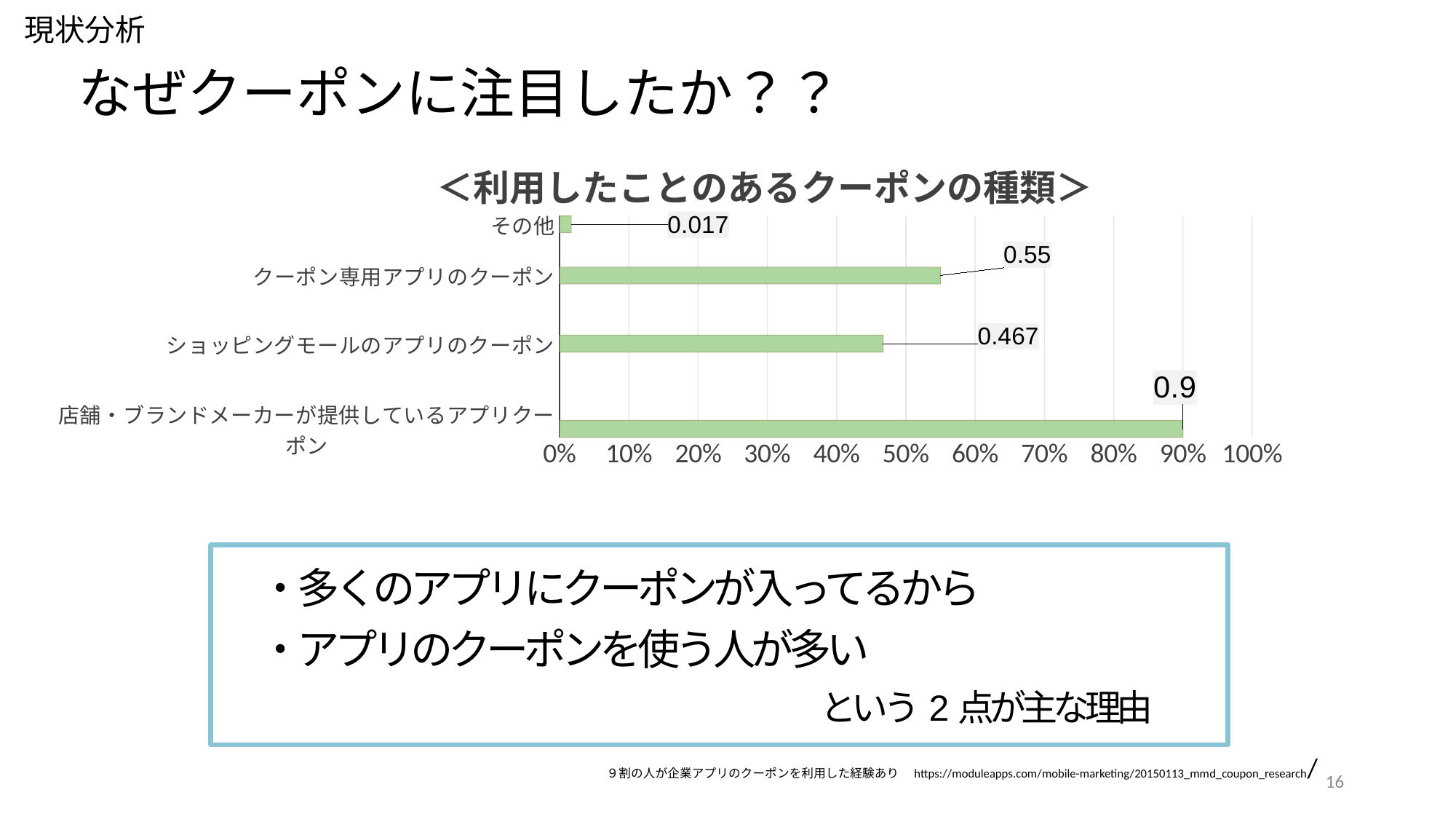

現状分析
# なぜクーポンに注目したか？？

### Chart: ＜利用したことのあるクーポンの種類＞

| Category |  |
|---|---|
| 店舗・ブランドメーカーが提供しているアプリクーポン | 0.9 |
|  | None |
|  | None |
|  | None |
|  | None |
| ショッピングモールのアプリのクーポン | 0.467 |
|  | None |
|  | None |
|  | None |
| クーポン専用アプリのクーポン | 0.55 |
|  | None |
|  | None |
| その他 | 0.017 |
　・多くのアプリにクーポンが入ってるから
　・アプリのクーポンを使う人が多い
という2点が主な理由
９割の人が企業アプリのクーポンを利用した経験あり　https://moduleapps.com/mobile-marketing/20150113_mmd_coupon_research/
16